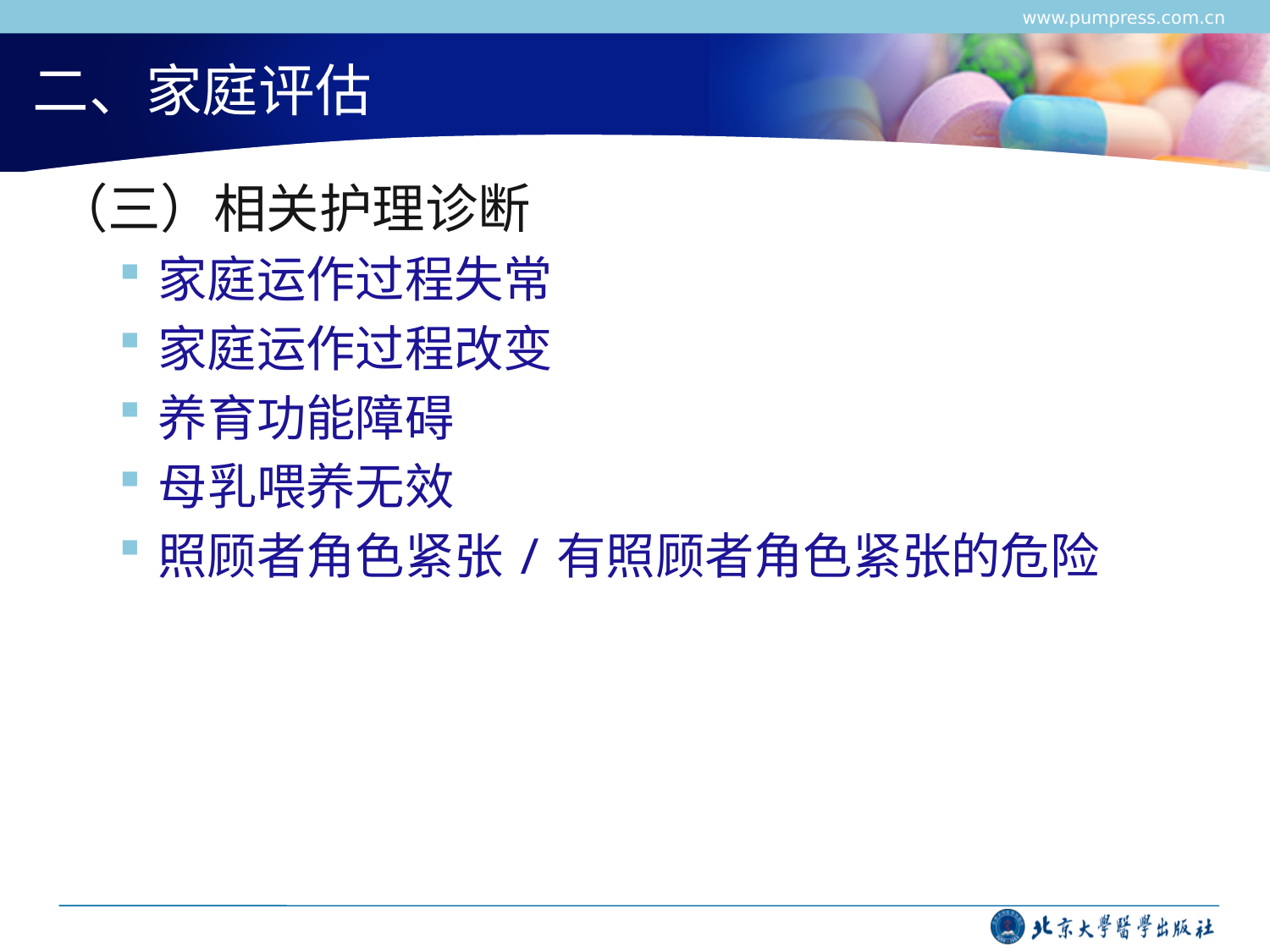

www.pumpress.com.cn
# 二、家庭评估
（三）相关护理诊断
家庭运作过程失常
家庭运作过程改变
养育功能障碍
母乳喂养无效
照顾者角色紧张/有照顾者角色紧张的危险